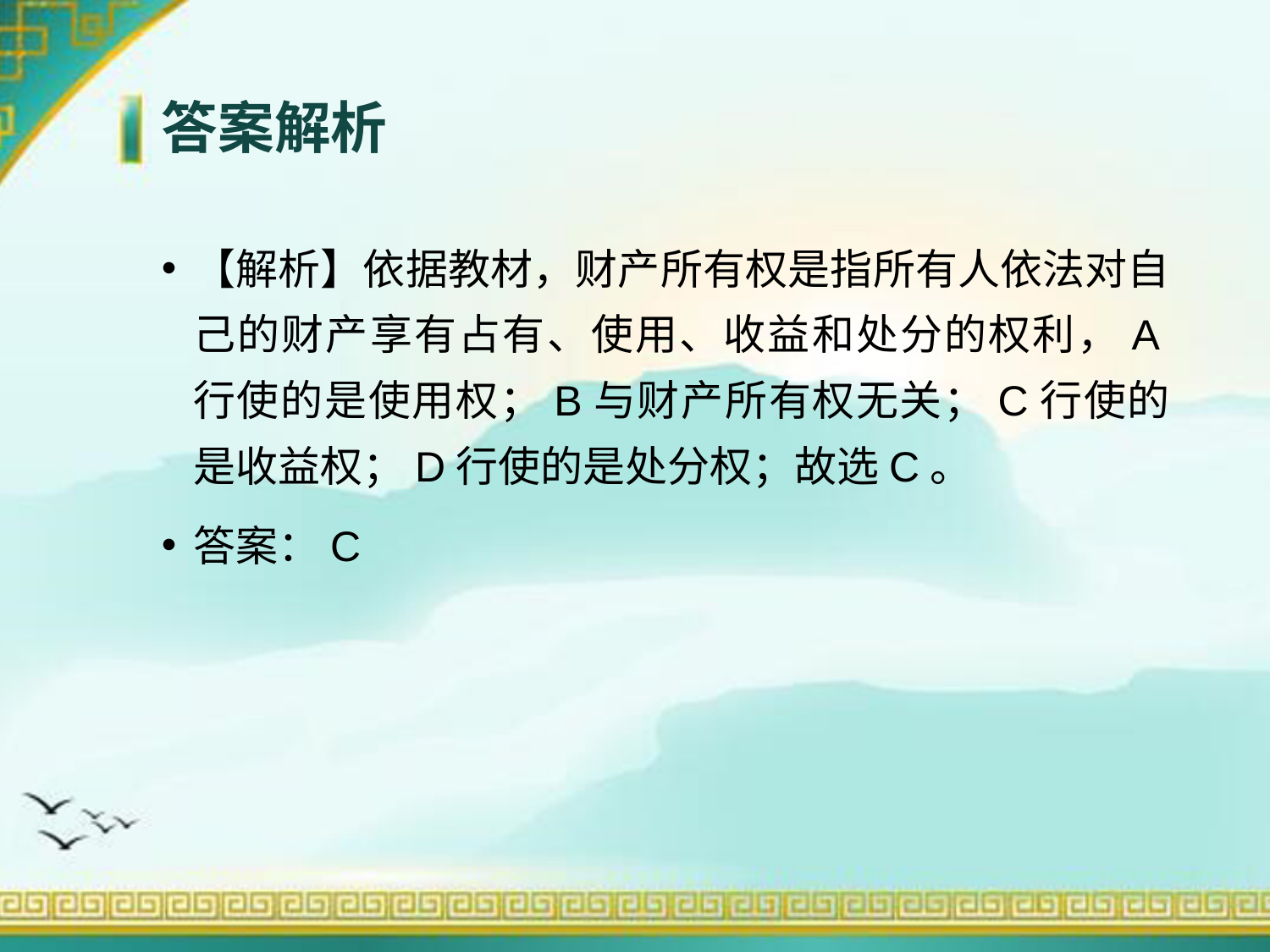

# 答案解析
【解析】依据教材，财产所有权是指所有人依法对自己的财产享有占有、使用、收益和处分的权利，A行使的是使用权；B与财产所有权无关；C行使的是收益权；D行使的是处分权；故选C。
答案：C